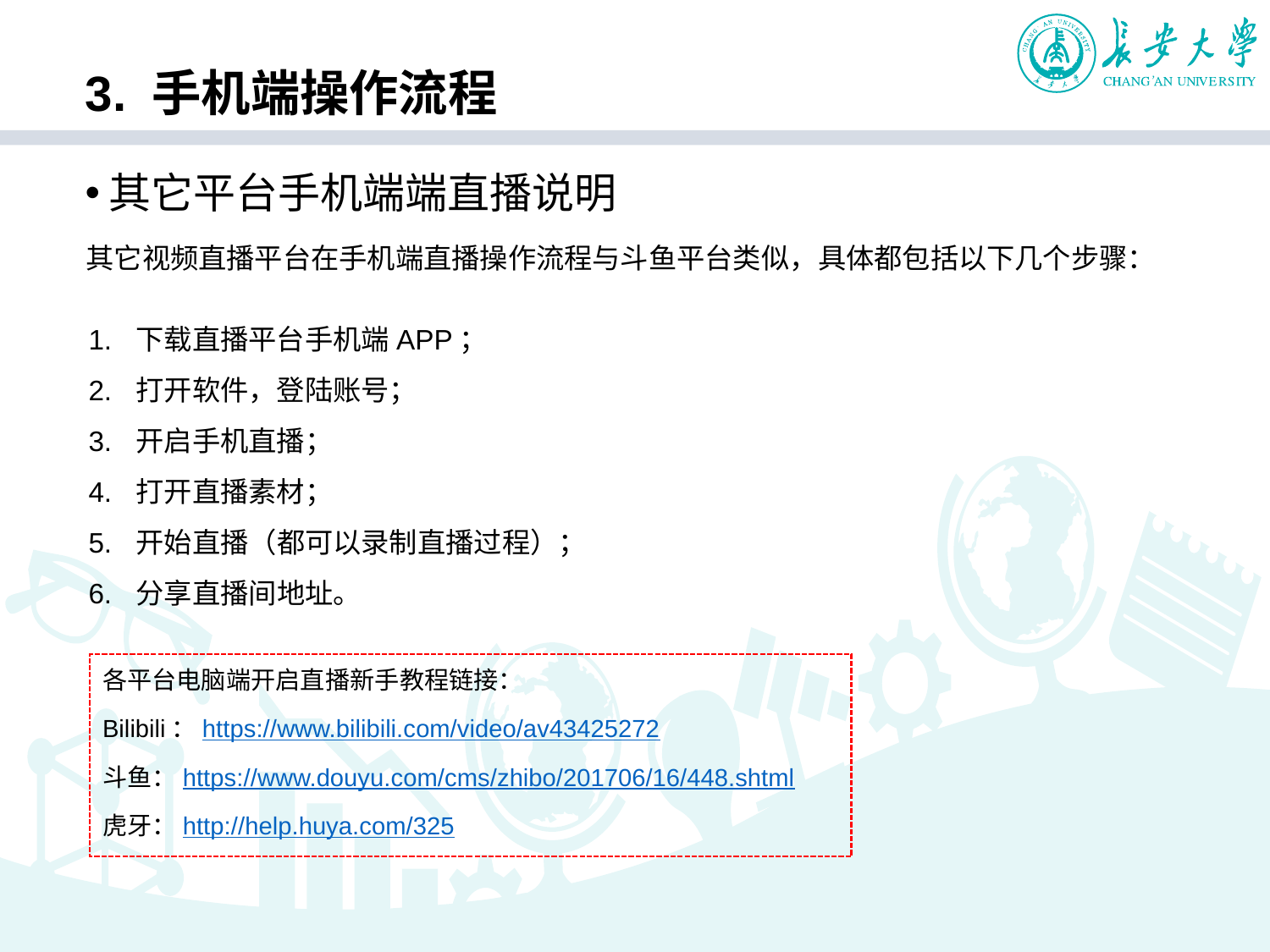

# 3. 手机端操作流程

其它平台手机端端直播说明
其它视频直播平台在手机端直播操作流程与斗鱼平台类似，具体都包括以下几个步骤：
下载直播平台手机端APP；
打开软件，登陆账号；
开启手机直播；
打开直播素材；
开始直播（都可以录制直播过程）；
分享直播间地址。
各平台电脑端开启直播新手教程链接：
Bilibili：https://www.bilibili.com/video/av43425272
斗鱼：https://www.douyu.com/cms/zhibo/201706/16/448.shtml
虎牙：http://help.huya.com/325